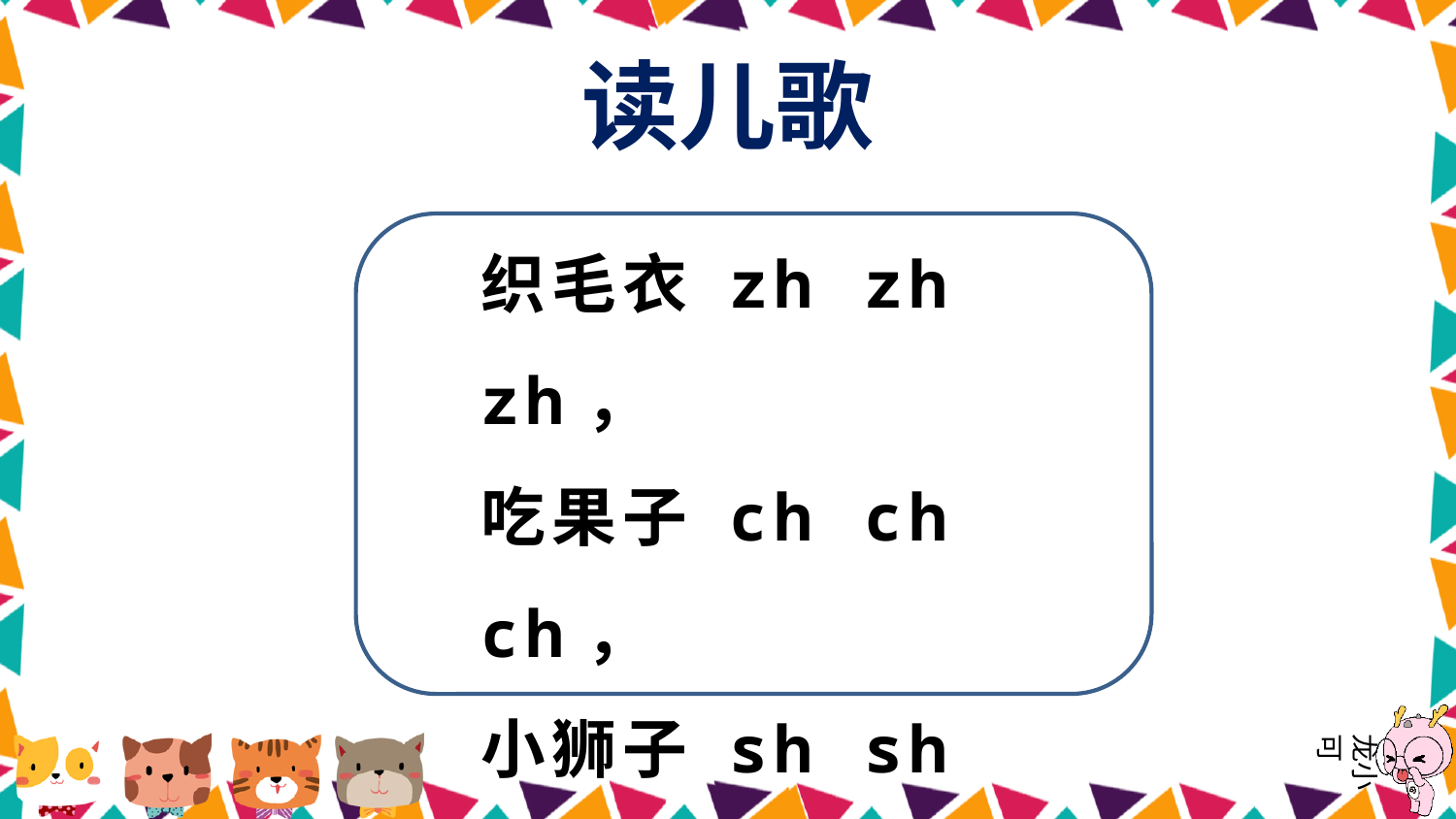

读儿歌
织毛衣 zh zh zh，
吃果子 ch ch ch，
小狮子 sh sh sh，
小鹿值日 r r r。